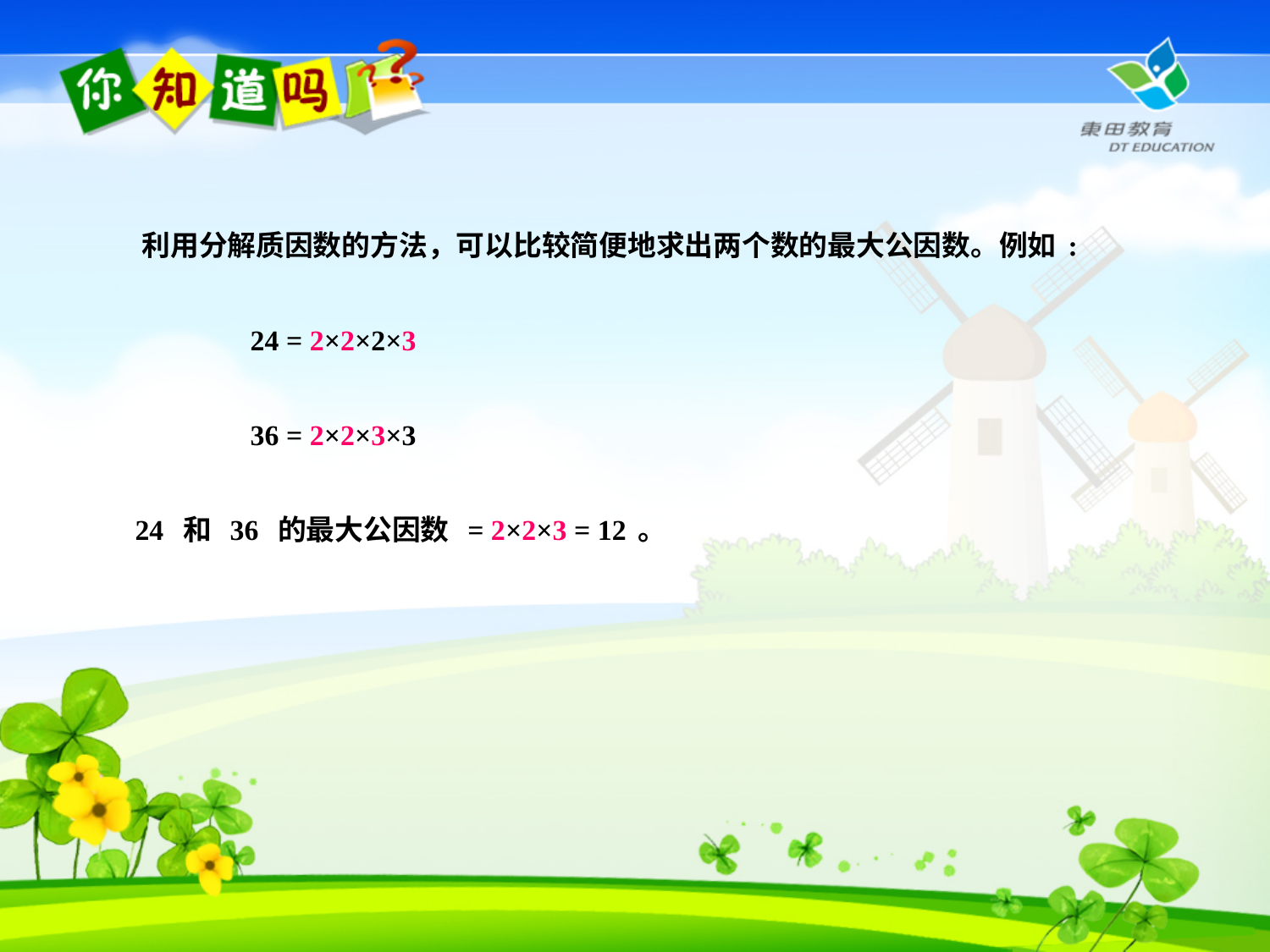

利用分解质因数的方法，可以比较简便地求出两个数的最大公因数。例如:
                        24 = 2×2×2×3
                        36 = 2×2×3×3
        24 和 36 的最大公因数 = 2×2×3 = 12。